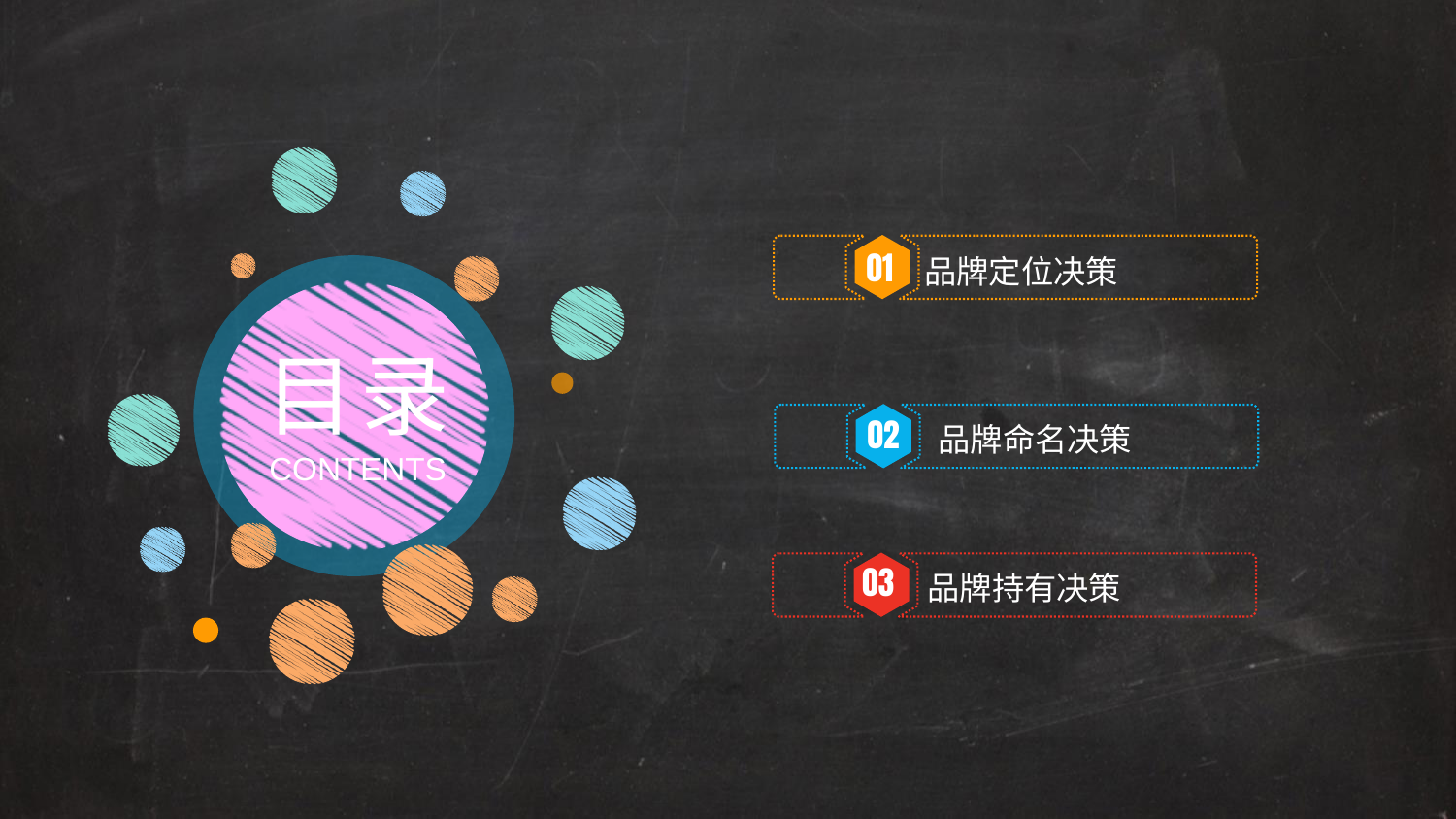

品牌定位决策
01

目录

02
 品牌命名决策
CONTENTS

03
品牌持有决策